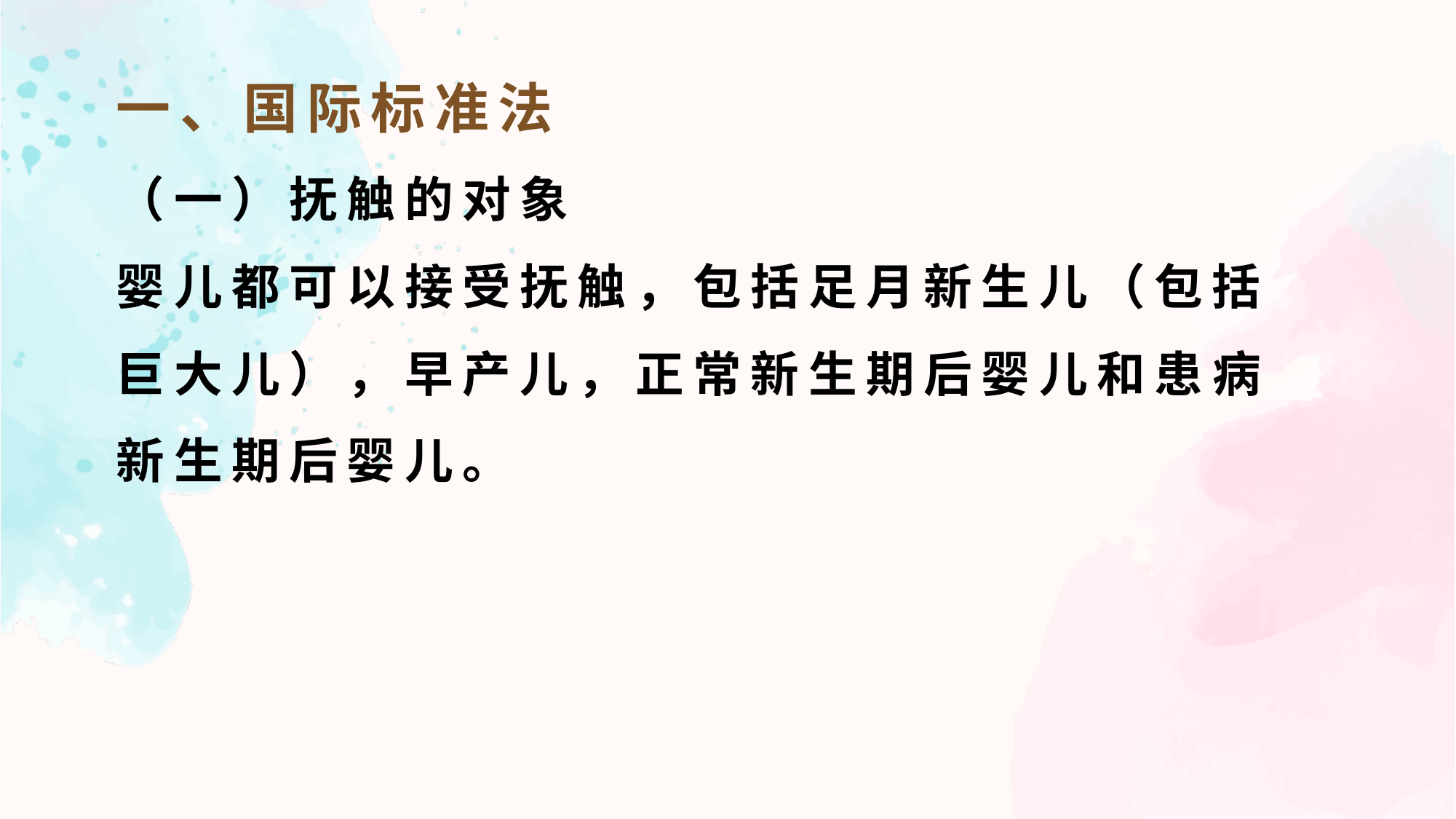

一、国际标准法
（一）抚触的对象
婴儿都可以接受抚触，包括足月新生儿（包括巨大儿），早产儿，正常新生期后婴儿和患病新生期后婴儿。